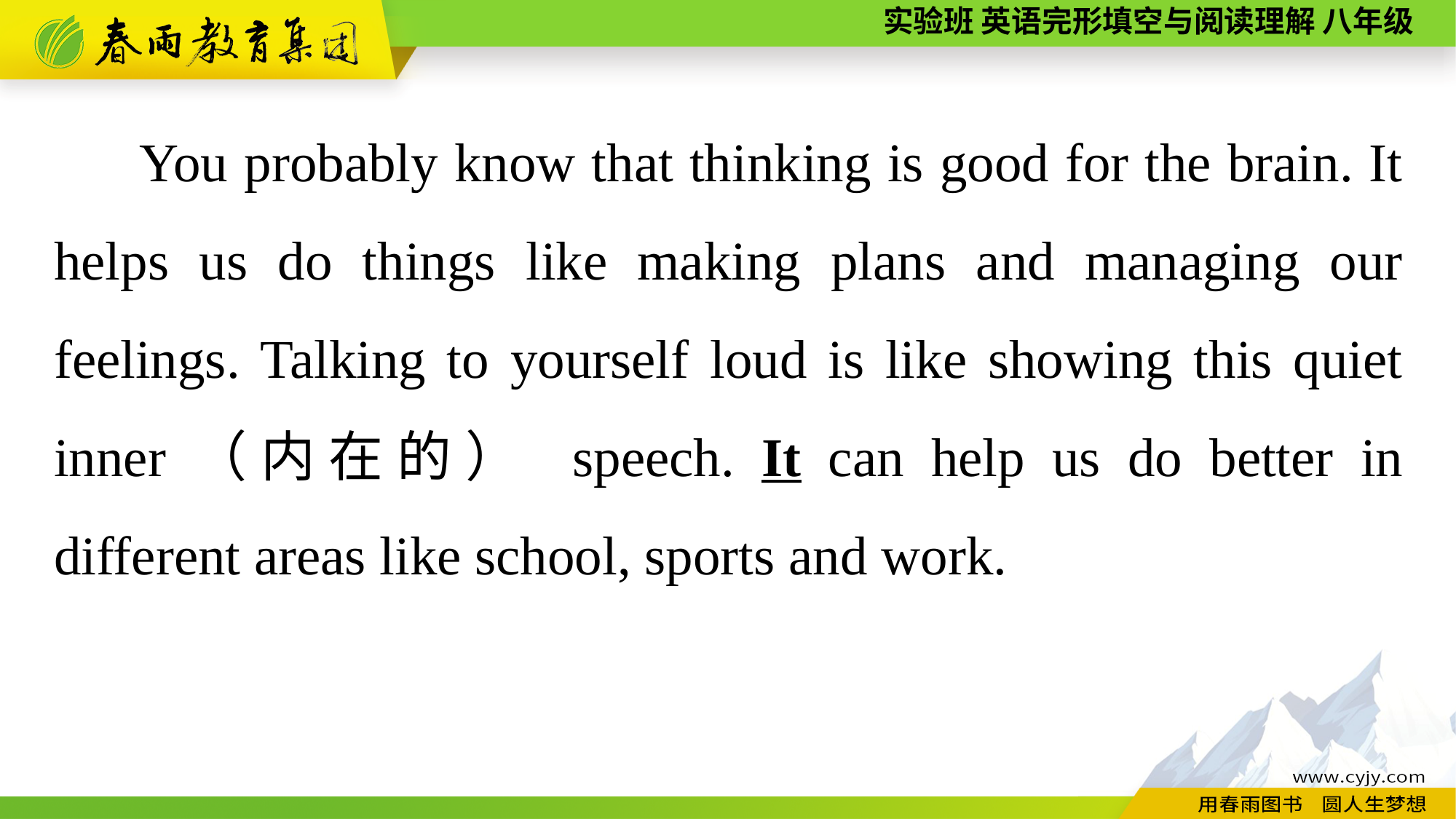

You probably know that thinking is good for the brain. It helps us do things like making plans and managing our feelings. Talking to yourself loud is like showing this quiet inner（内在的） speech. It can help us do better in different areas like school, sports and work.